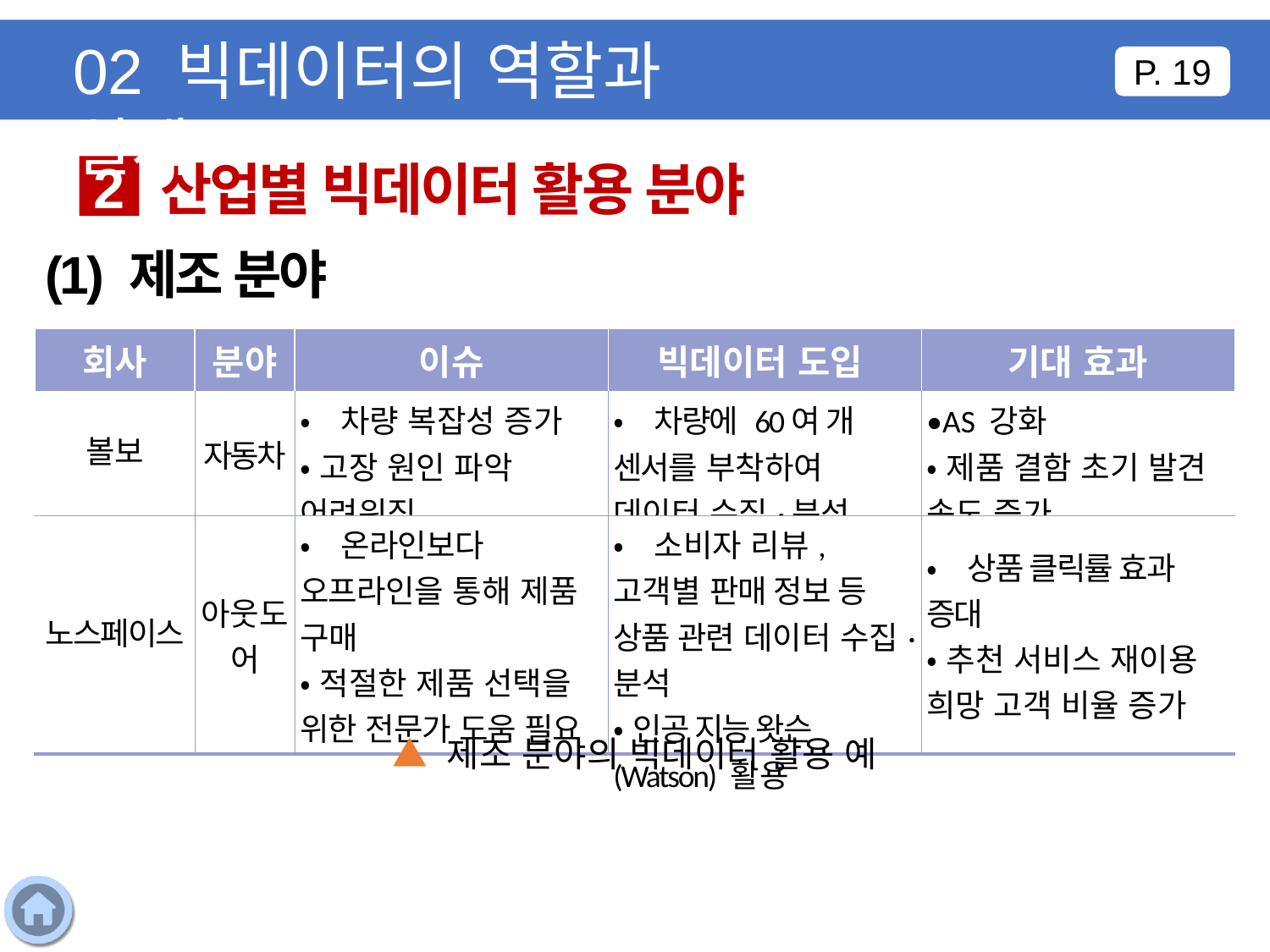

02 빅데이터의 역할과 실제
P. 19
산업별 빅데이터 활용 분야
2
(1) 제조 분야
| 회사 | 분야 | 이슈 | 빅데이터 도입 | 기대 효과 |
| --- | --- | --- | --- | --- |
| 볼보 | 자동차 | •차량 복잡성 증가 •고장 원인 파악 어려워짐 | •차량에 60여 개 센서를 부착하여 데이터 수집·분석 | •AS 강화 •제품 결함 초기 발견 속도 증가 |
| 노스페이스 | 아웃도어 | •온라인보다 오프라인을 통해 제품 구매 •적절한 제품 선택을 위한 전문가 도움 필요 | •소비자 리뷰, 고객별 판매 정보 등 상품 관련 데이터 수집·분석 •인공 지능 왓슨(Watson) 활용 | •상품 클릭률 효과 증대 •추천 서비스 재이용 희망 고객 비율 증가 |
▲ 제조 분야의 빅데이터 활용 예